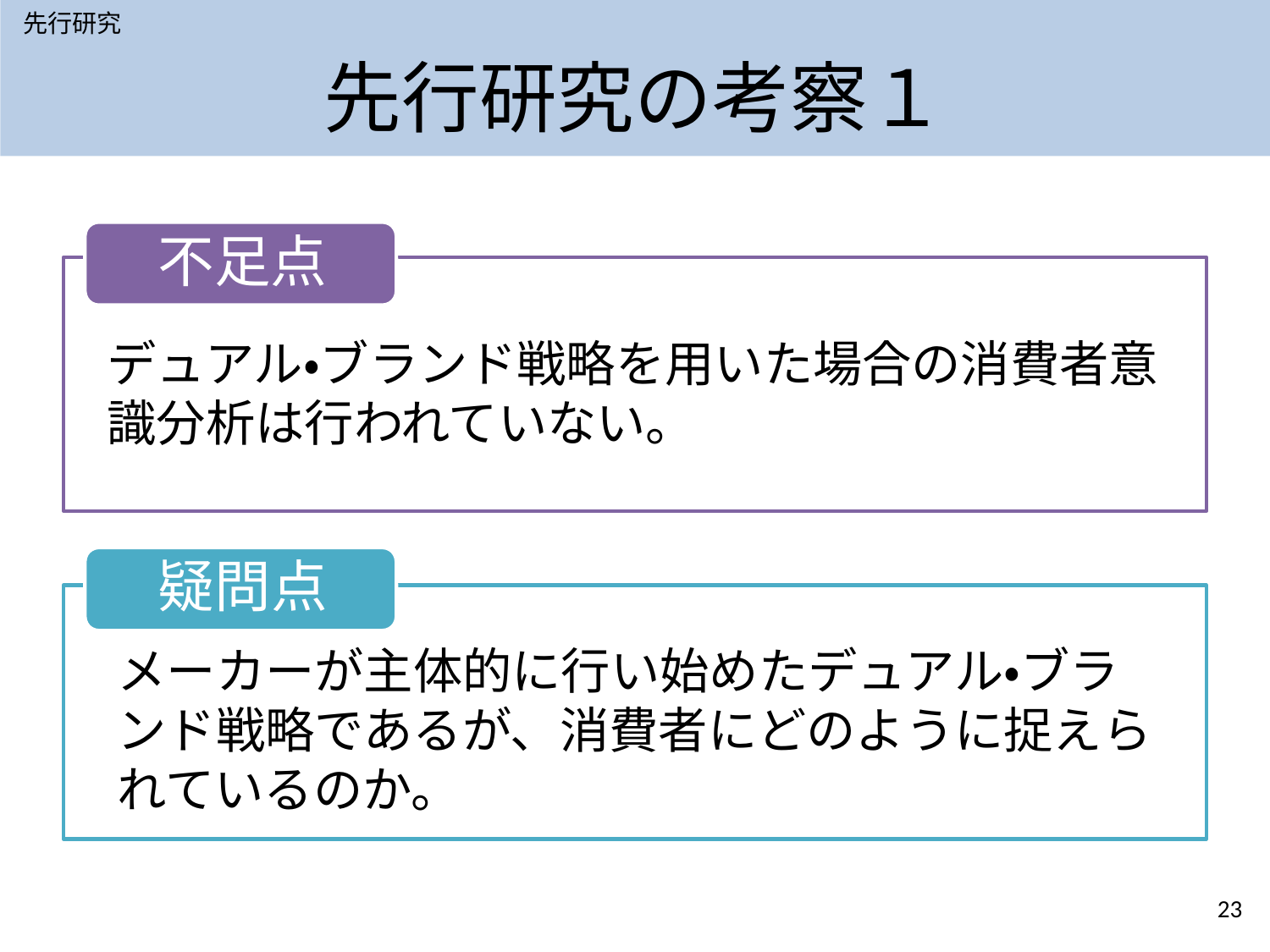

先行研究
# 先行研究の考察１

不足点
疑問点
デュアル・ブランド戦略を用いた場合の消費者意識分析は行われていない。
メーカーが主体的に行い始めたデュアル・ブランド戦略であるが、消費者にどのように捉えられているのか。
23